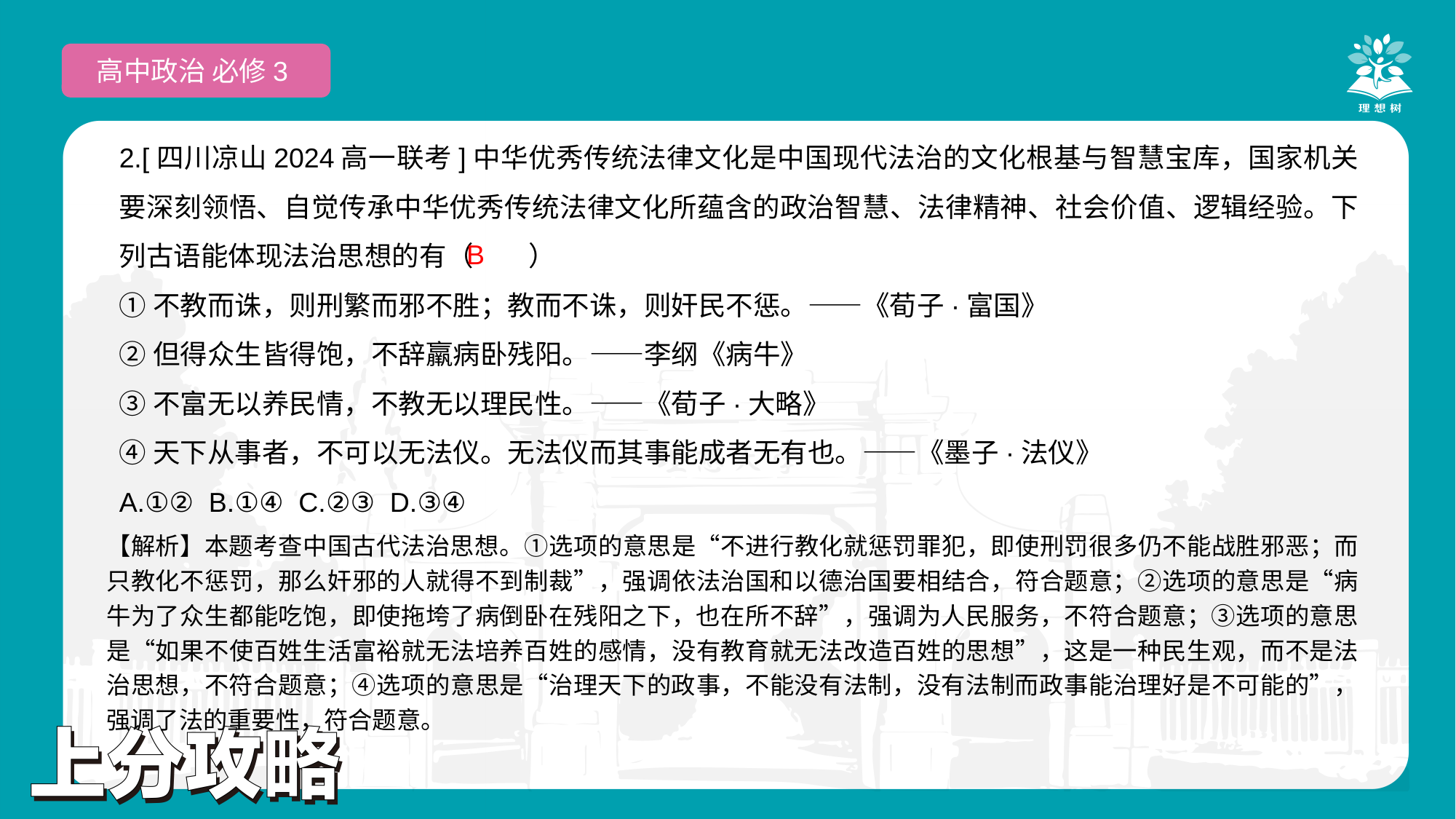

高中政治 必修3
2.[四川凉山2024高一联考]中华优秀传统法律文化是中国现代法治的文化根基与智慧宝库，国家机关要深刻领悟、自觉传承中华优秀传统法律文化所蕴含的政治智慧、法律精神、社会价值、逻辑经验。下列古语能体现法治思想的有（　　）
①不教而诛，则刑繁而邪不胜；教而不诛，则奸民不惩。——《荀子·富国》
②但得众生皆得饱，不辞羸病卧残阳。——李纲《病牛》
③不富无以养民情，不教无以理民性。——《荀子·大略》
④天下从事者，不可以无法仪。无法仪而其事能成者无有也。——《墨子·法仪》
A.①②  B.①④  C.②③  D.③④
B
【解析】本题考查中国古代法治思想。①选项的意思是“不进行教化就惩罚罪犯，即使刑罚很多仍不能战胜邪恶；而只教化不惩罚，那么奸邪的人就得不到制裁”，强调依法治国和以德治国要相结合，符合题意；②选项的意思是“病牛为了众生都能吃饱，即使拖垮了病倒卧在残阳之下，也在所不辞”，强调为人民服务，不符合题意；③选项的意思是“如果不使百姓生活富裕就无法培养百姓的感情，没有教育就无法改造百姓的思想”，这是一种民生观，而不是法治思想，不符合题意；④选项的意思是“治理天下的政事，不能没有法制，没有法制而政事能治理好是不可能的”，强调了法的重要性，符合题意。